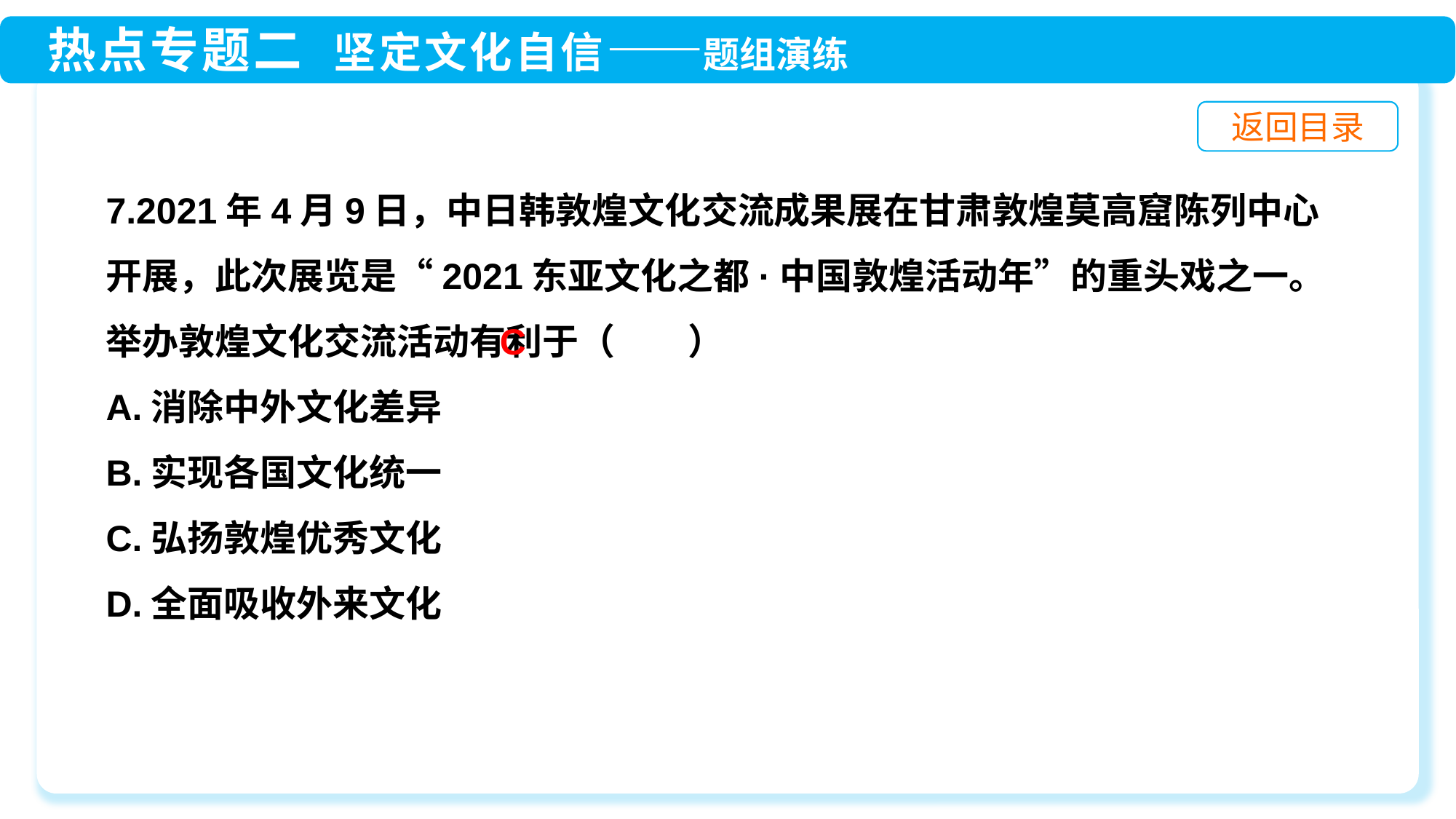

7.2021年4月9日，中日韩敦煌文化交流成果展在甘肃敦煌莫高窟陈列中心开展，此次展览是“2021东亚文化之都·中国敦煌活动年”的重头戏之一。举办敦煌文化交流活动有利于（　　）
A.消除中外文化差异
B.实现各国文化统一
C.弘扬敦煌优秀文化
D.全面吸收外来文化
C